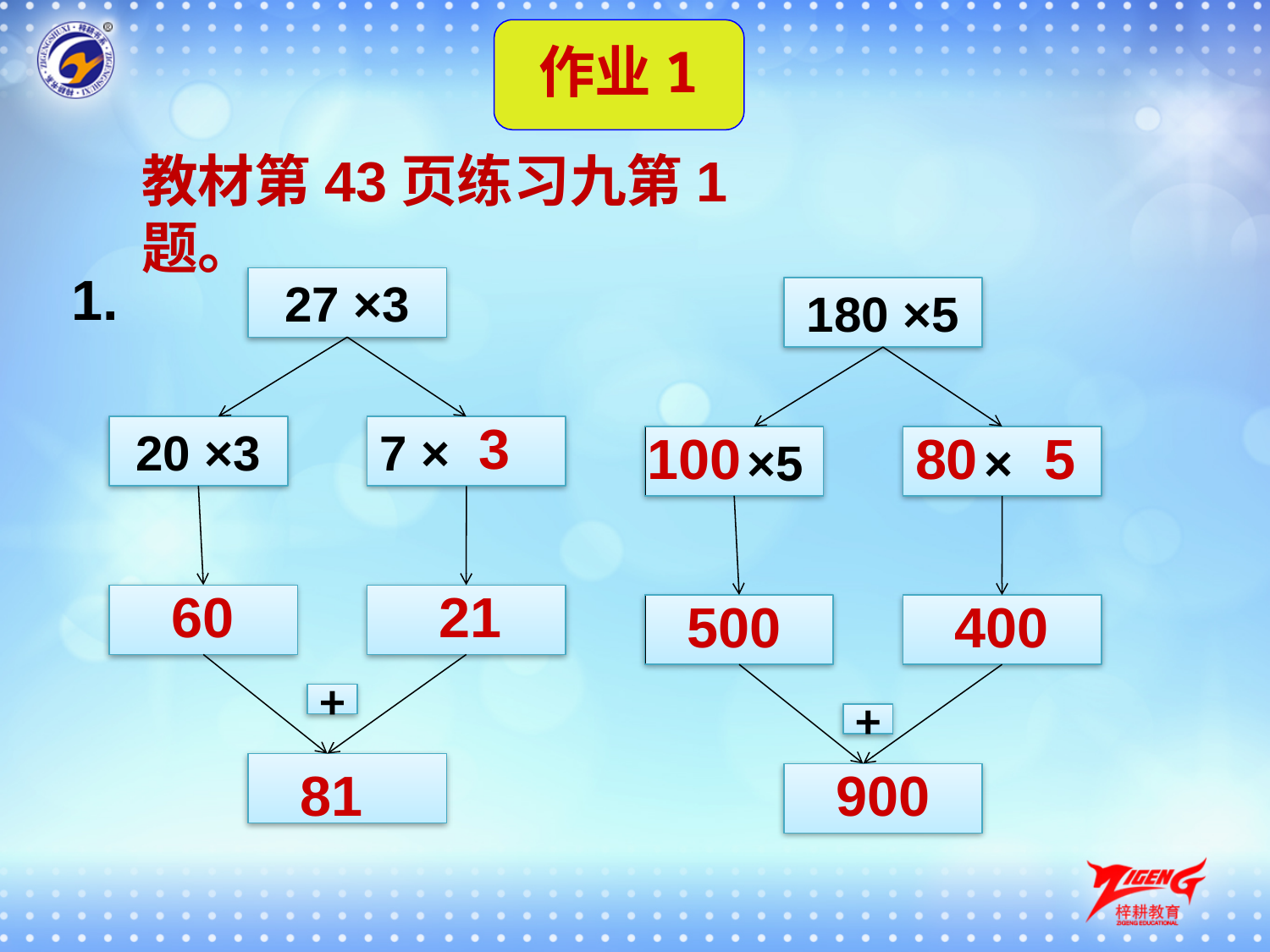

作业1
教材第43页练习九第1题。
1.
27 ×3
20 ×3
7 ×

+
180 ×5
      ×5
     ×

+
3
100
80
5
60
21
500
400
81
900